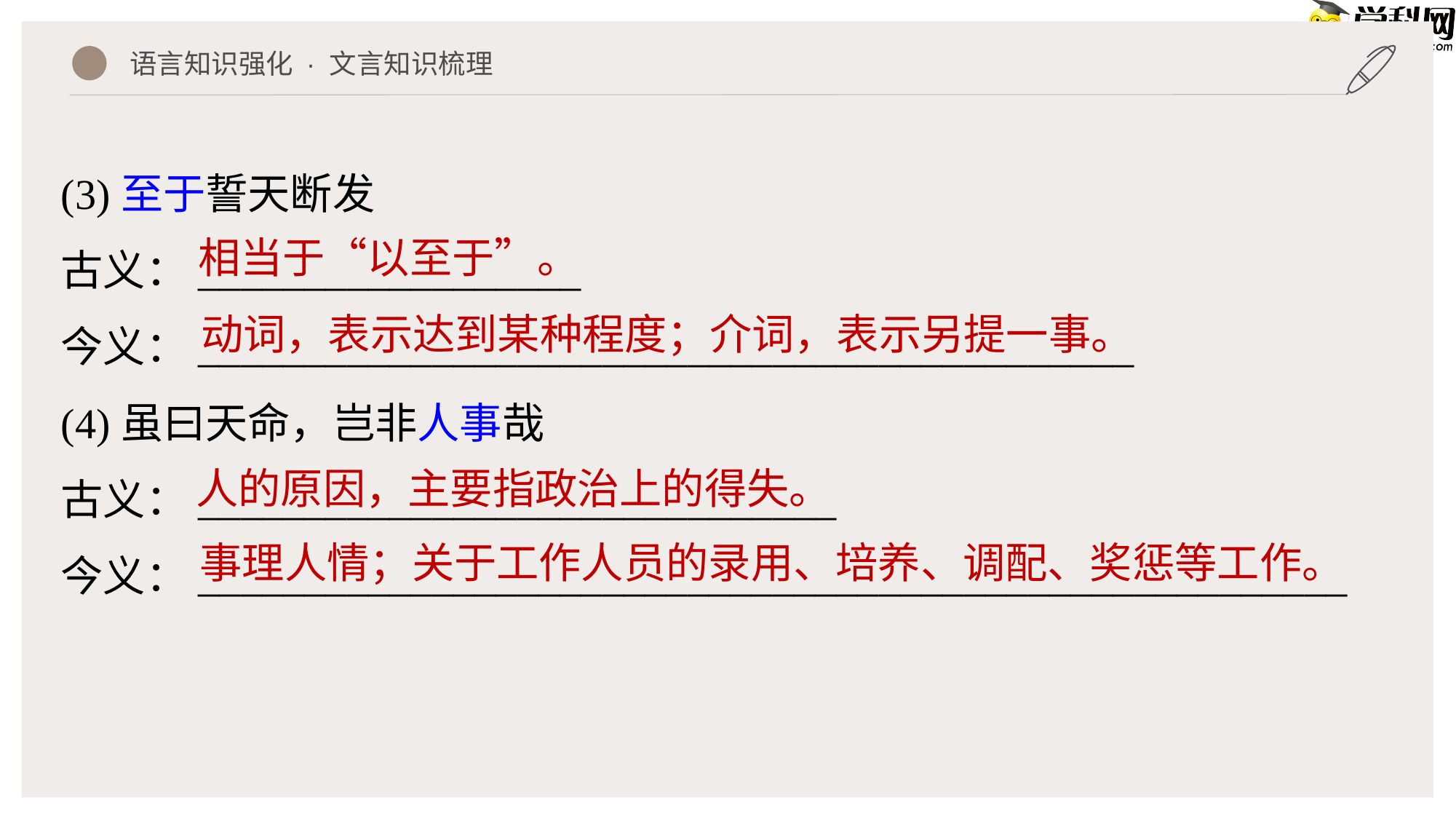

语言知识强化 · 文言知识梳理

(3)至于誓天断发
古义：__________________
今义：____________________________________________
(4)虽曰天命，岂非人事哉
古义：______________________________
今义：______________________________________________________
相当于“以至于”。
动词，表示达到某种程度；介词，表示另提一事。
人的原因，主要指政治上的得失。
事理人情；关于工作人员的录用、培养、调配、奖惩等工作。